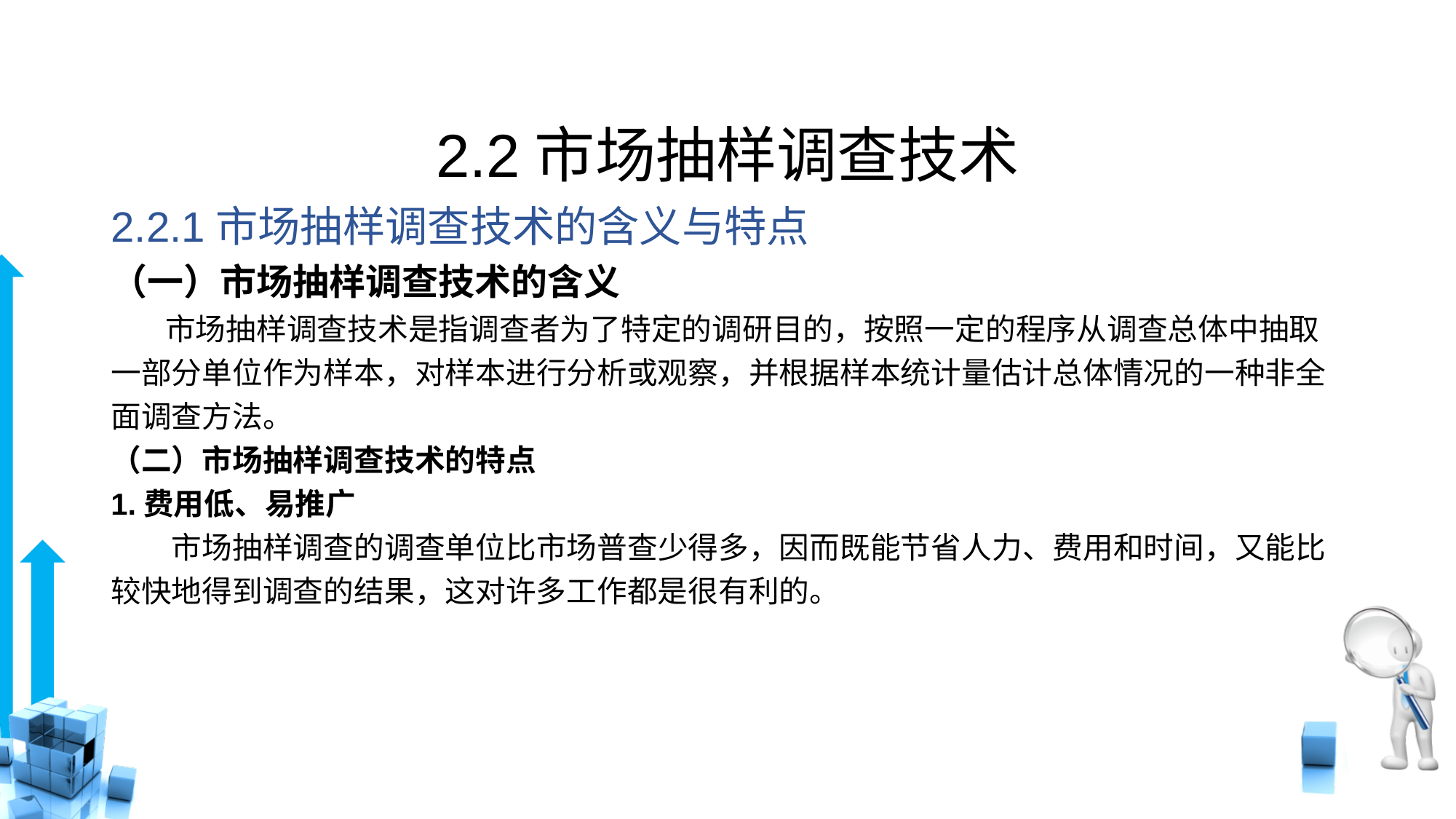

# 2.2市场抽样调查技术
2.2.1市场抽样调查技术的含义与特点
（一）市场抽样调查技术的含义
       市场抽样调查技术是指调查者为了特定的调研目的，按照一定的程序从调查总体中抽取一部分单位作为样本，对样本进行分析或观察，并根据样本统计量估计总体情况的一种非全面调查方法。
（二）市场抽样调查技术的特点
1.费用低、易推广
　　市场抽样调查的调查单位比市场普查少得多，因而既能节省人力、费用和时间，又能比较快地得到调查的结果，这对许多工作都是很有利的。